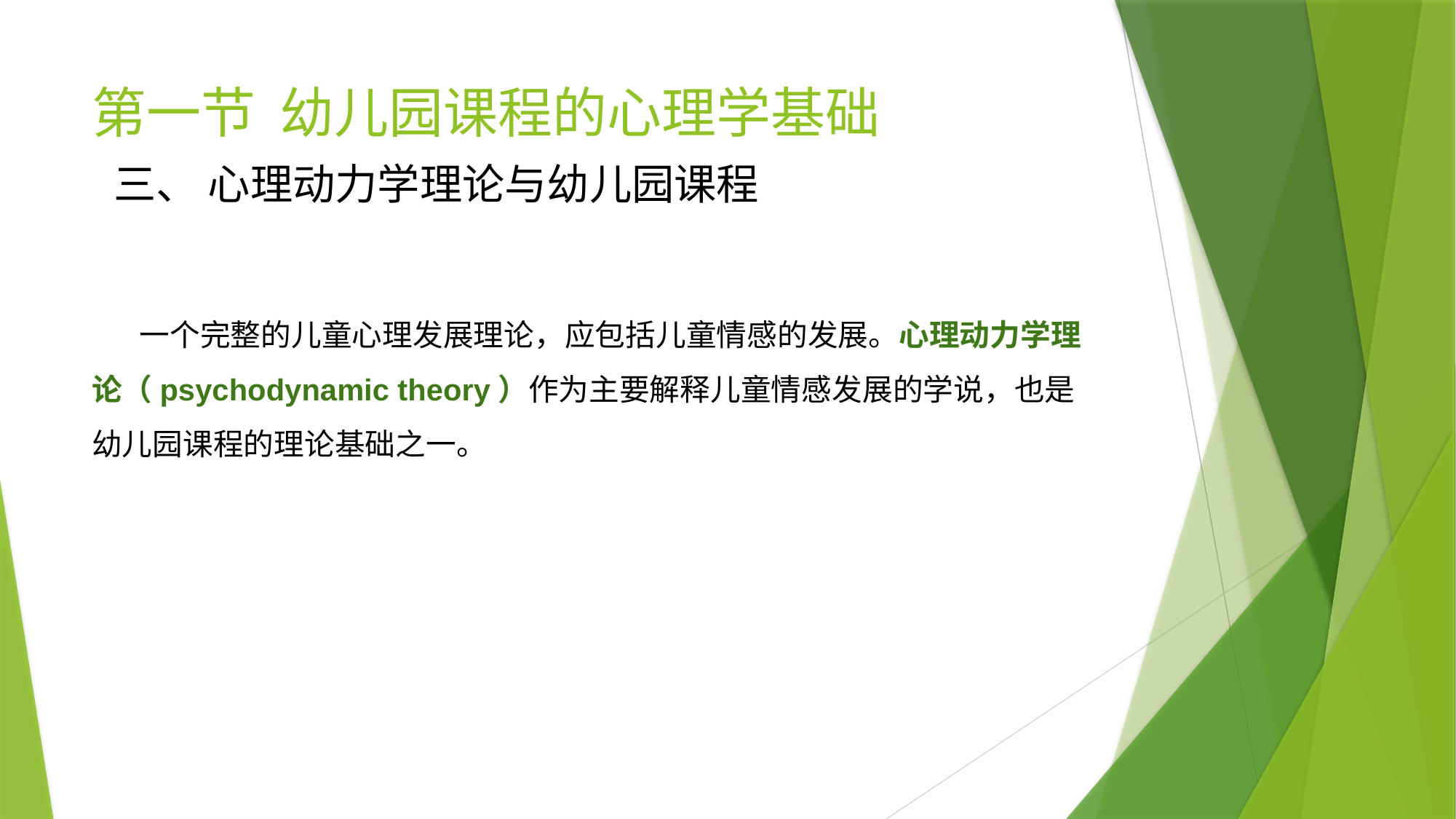

# 第一节  幼儿园课程的心理学基础
三、 心理动力学理论与幼儿园课程
      一个完整的儿童心理发展理论，应包括儿童情感的发展。心理动力学理论（psychodynamic theory）作为主要解释儿童情感发展的学说，也是幼儿园课程的理论基础之一。